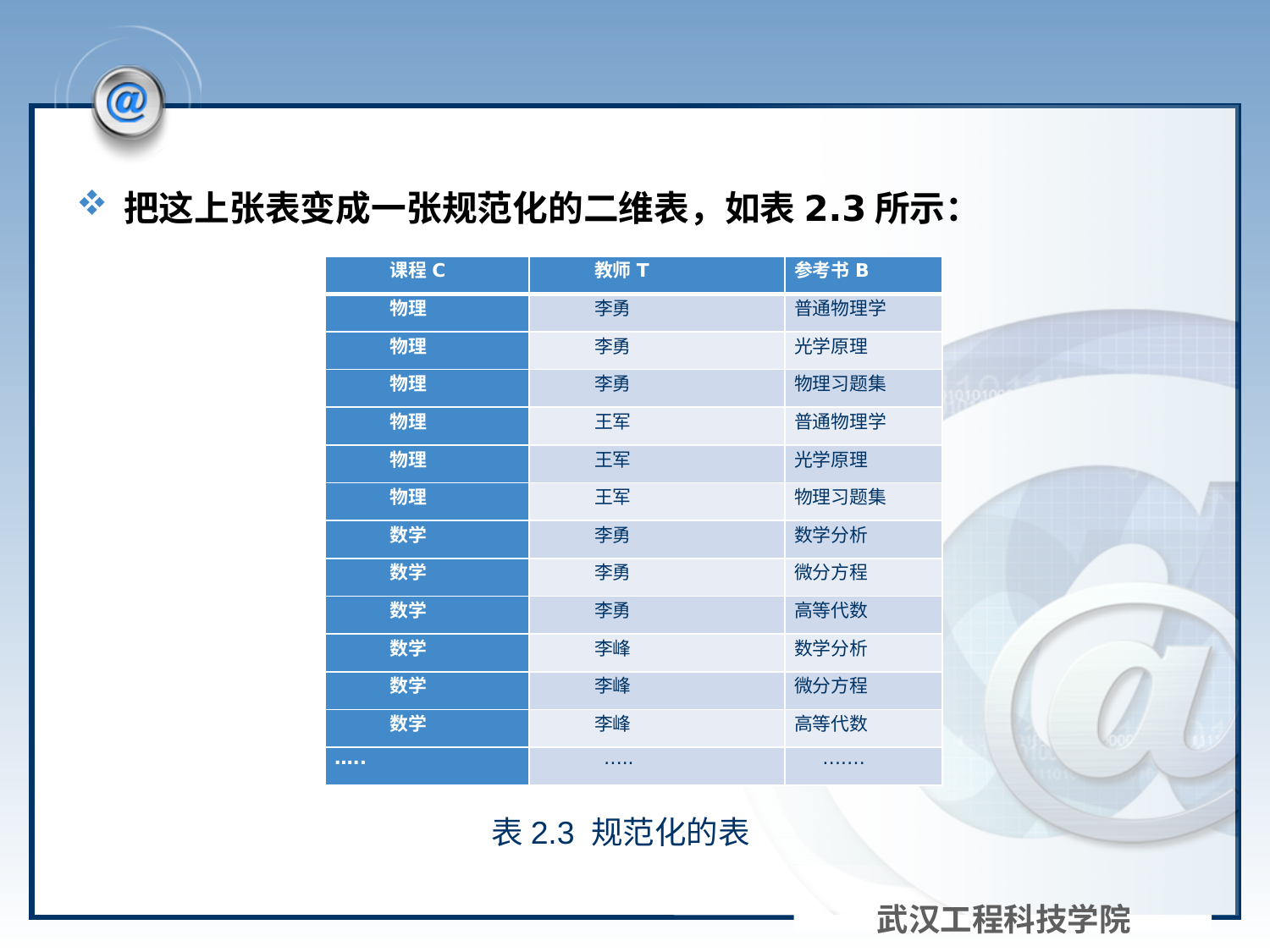

#
把这上张表变成一张规范化的二维表，如表2.3所示：

| 课程C | 教师T | 参考书B |
| --- | --- | --- |
| 物理 | 李勇 | 普通物理学 |
| 物理 | 李勇 | 光学原理 |
| 物理 | 李勇 | 物理习题集 |
| 物理 | 王军 | 普通物理学 |
| 物理 | 王军 | 光学原理 |
| 物理 | 王军 | 物理习题集 |
| 数学 | 李勇 | 数学分析 |
| 数学 | 李勇 | 微分方程 |
| 数学 | 李勇 | 高等代数 |
| 数学 | 李峰 | 数学分析 |
| 数学 | 李峰 | 微分方程 |
| 数学 | 李峰 | 高等代数 |
| ….. | ….. | ……. |
表2.3 规范化的表
武汉工程科技学院